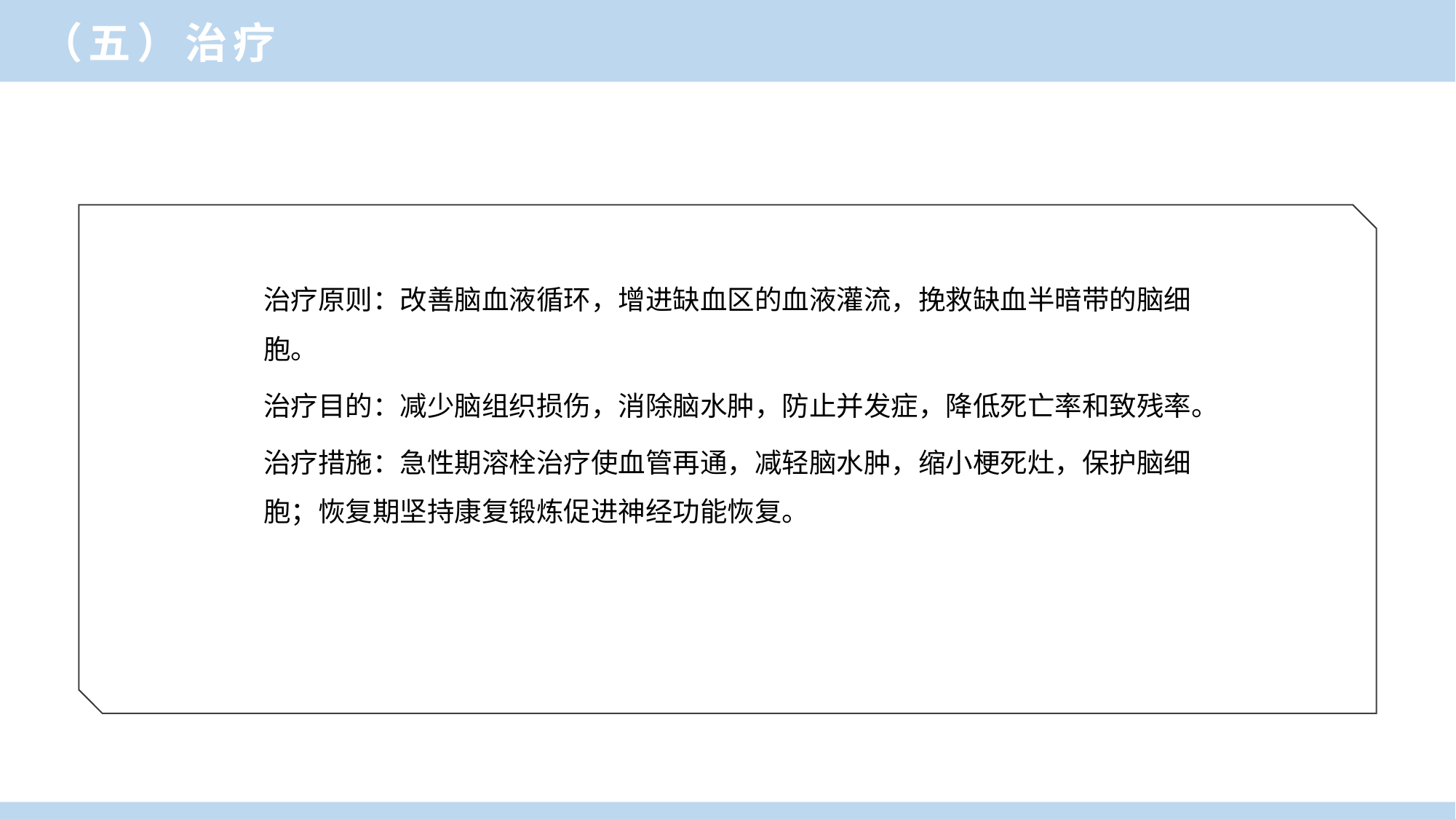

（五）治疗

治疗原则：改善脑血液循环，增进缺血区的血液灌流，挽救缺血半暗带的脑细胞。
治疗目的：减少脑组织损伤，消除脑水肿，防止并发症，降低死亡率和致残率。
治疗措施：急性期溶栓治疗使血管再通，减轻脑水肿，缩小梗死灶，保护脑细胞；恢复期坚持康复锻炼促进神经功能恢复。